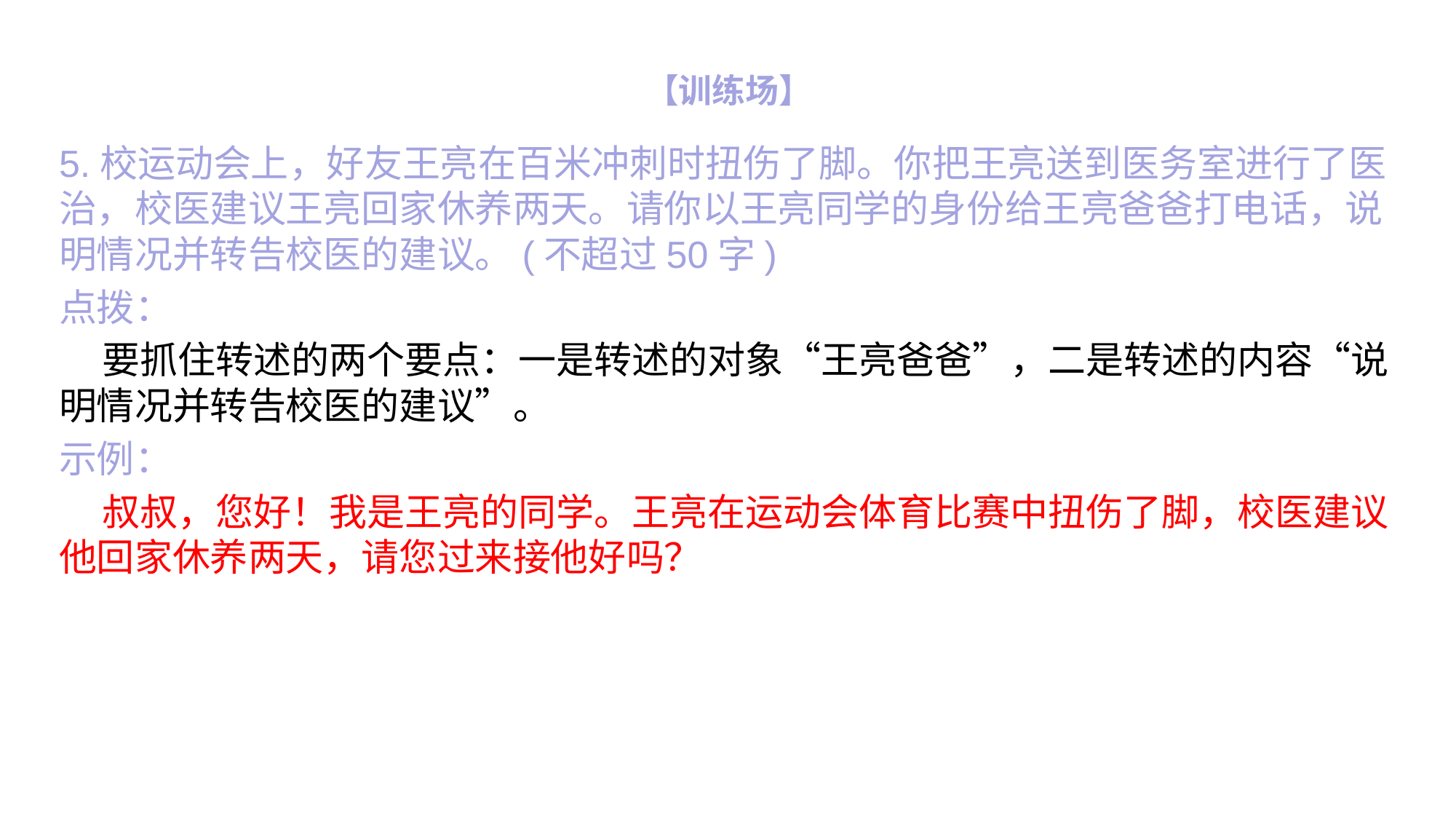

# 【训练场】
5.校运动会上，好友王亮在百米冲刺时扭伤了脚。你把王亮送到医务室进行了医治，校医建议王亮回家休养两天。请你以王亮同学的身份给王亮爸爸打电话，说明情况并转告校医的建议。(不超过50字)
点拨：
    要抓住转述的两个要点：一是转述的对象“王亮爸爸”，二是转述的内容“说明情况并转告校医的建议”。
示例：
    叔叔，您好！我是王亮的同学。王亮在运动会体育比赛中扭伤了脚，校医建议他回家休养两天，请您过来接他好吗？